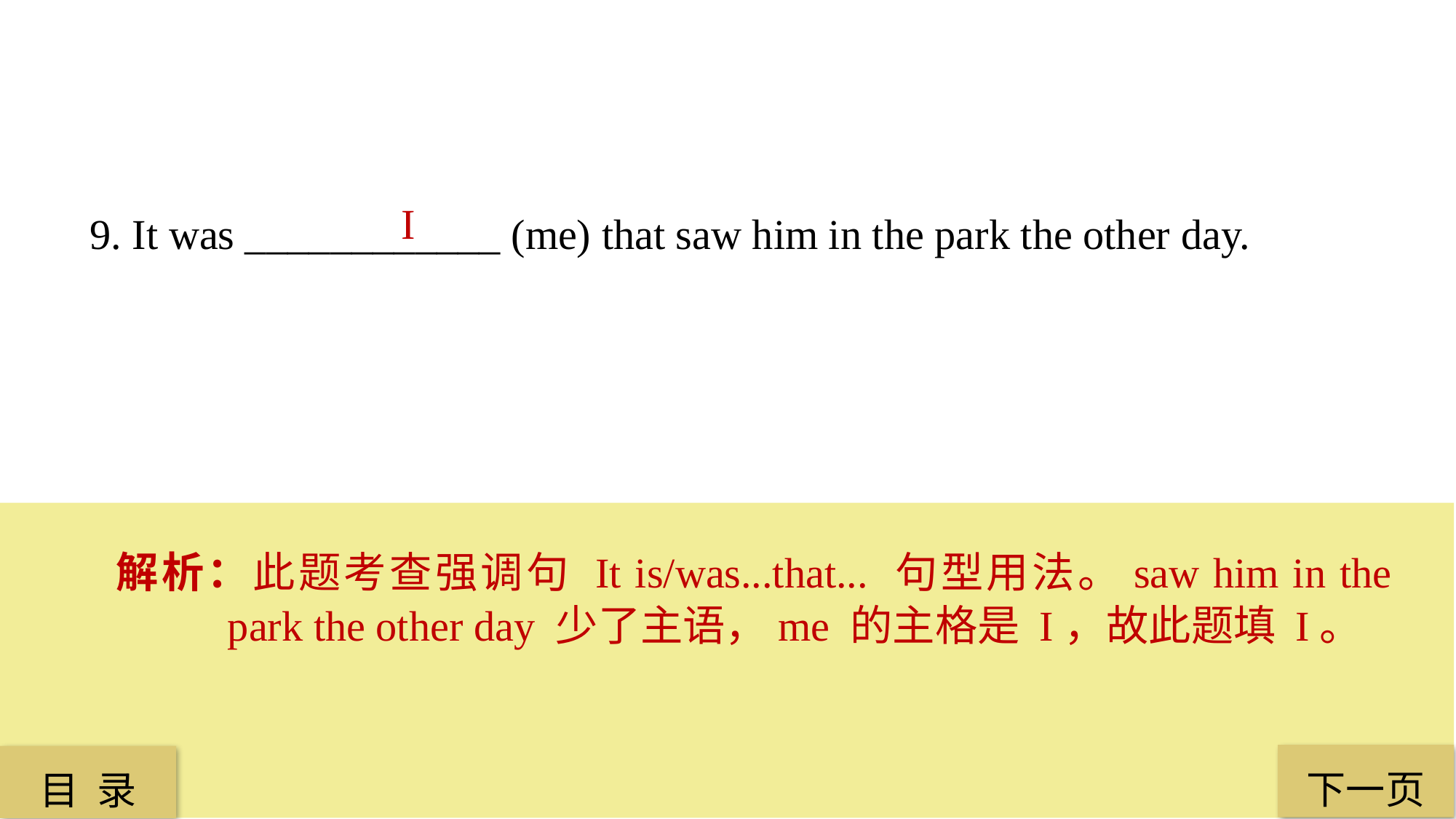

I
9. It was ____________ (me) that saw him in the park the other day.
解析：此题考查强调句 It is/was...that... 句型用法。saw him in the park the other day 少了主语，me 的主格是 I，故此题填 I。